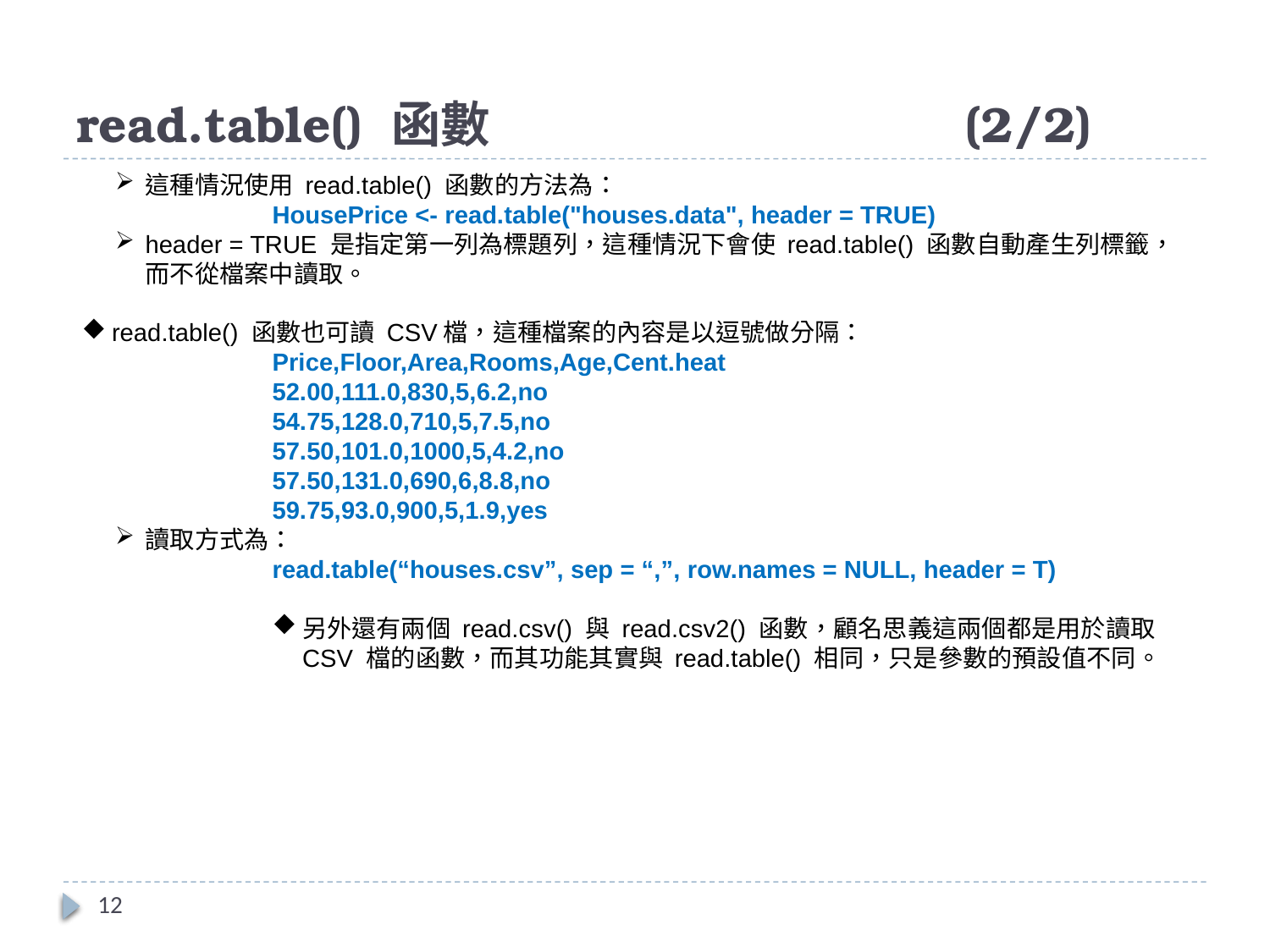

# read.table() 函數				(2/2)
這種情況使用 read.table() 函數的方法為：
HousePrice <- read.table("houses.data", header = TRUE)
header = TRUE 是指定第一列為標題列，這種情況下會使 read.table() 函數自動產生列標籤，而不從檔案中讀取。

read.table() 函數也可讀 CSV檔，這種檔案的內容是以逗號做分隔：
Price,Floor,Area,Rooms,Age,Cent.heat
52.00,111.0,830,5,6.2,no
54.75,128.0,710,5,7.5,no
57.50,101.0,1000,5,4.2,no
57.50,131.0,690,6,8.8,no
59.75,93.0,900,5,1.9,yes
讀取方式為：
read.table(“houses.csv”, sep = “,”, row.names = NULL, header = T)

另外還有兩個 read.csv() 與 read.csv2() 函數，顧名思義這兩個都是用於讀取 CSV 檔的函數，而其功能其實與 read.table() 相同，只是參數的預設值不同。

12